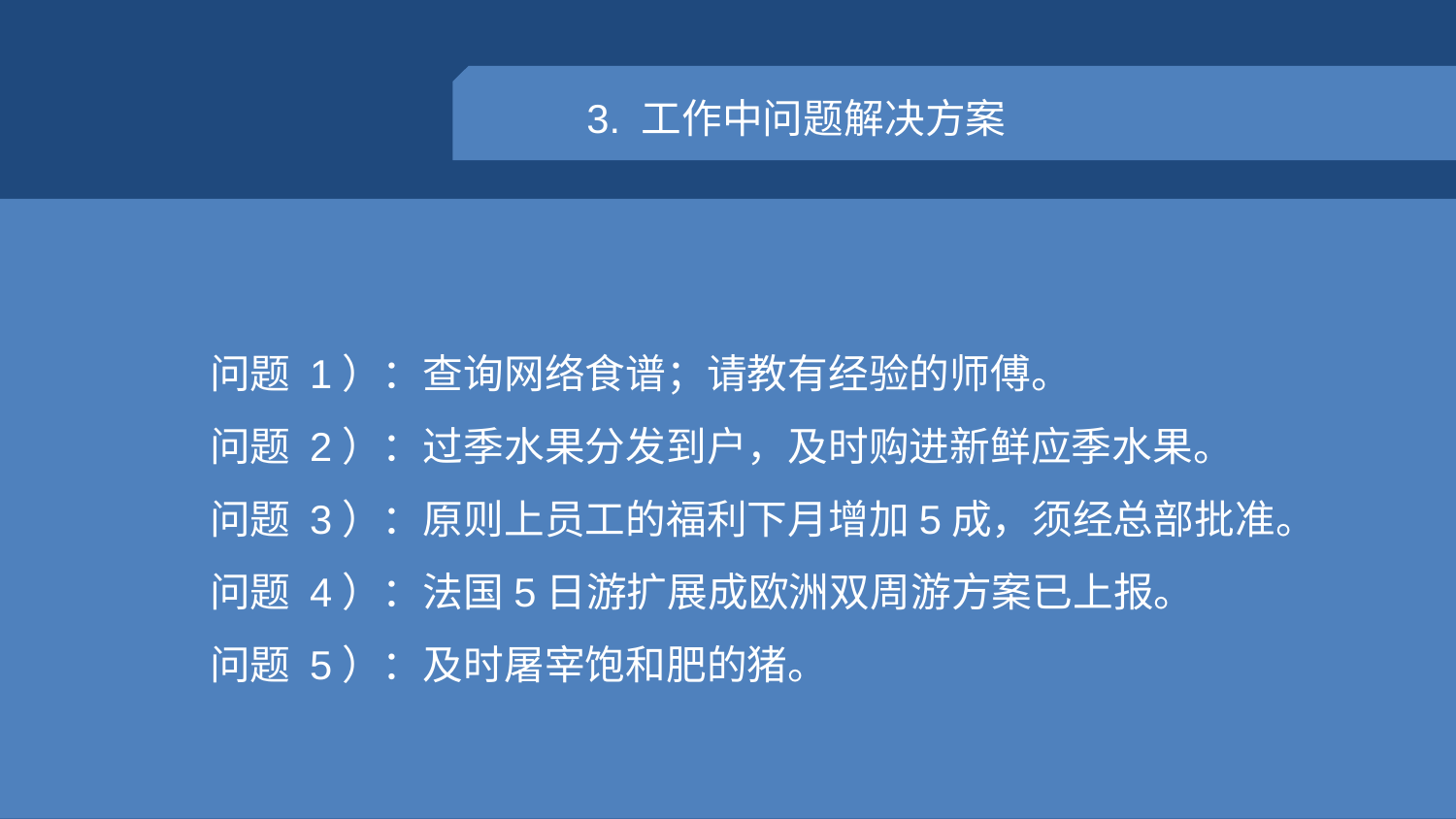

3. 工作中问题解决方案

问题 1）：查询网络食谱；请教有经验的师傅。
问题 2）：过季水果分发到户，及时购进新鲜应季水果。
问题 3）：原则上员工的福利下月增加5成，须经总部批准。
问题 4）：法国5日游扩展成欧洲双周游方案已上报。
问题 5）：及时屠宰饱和肥的猪。